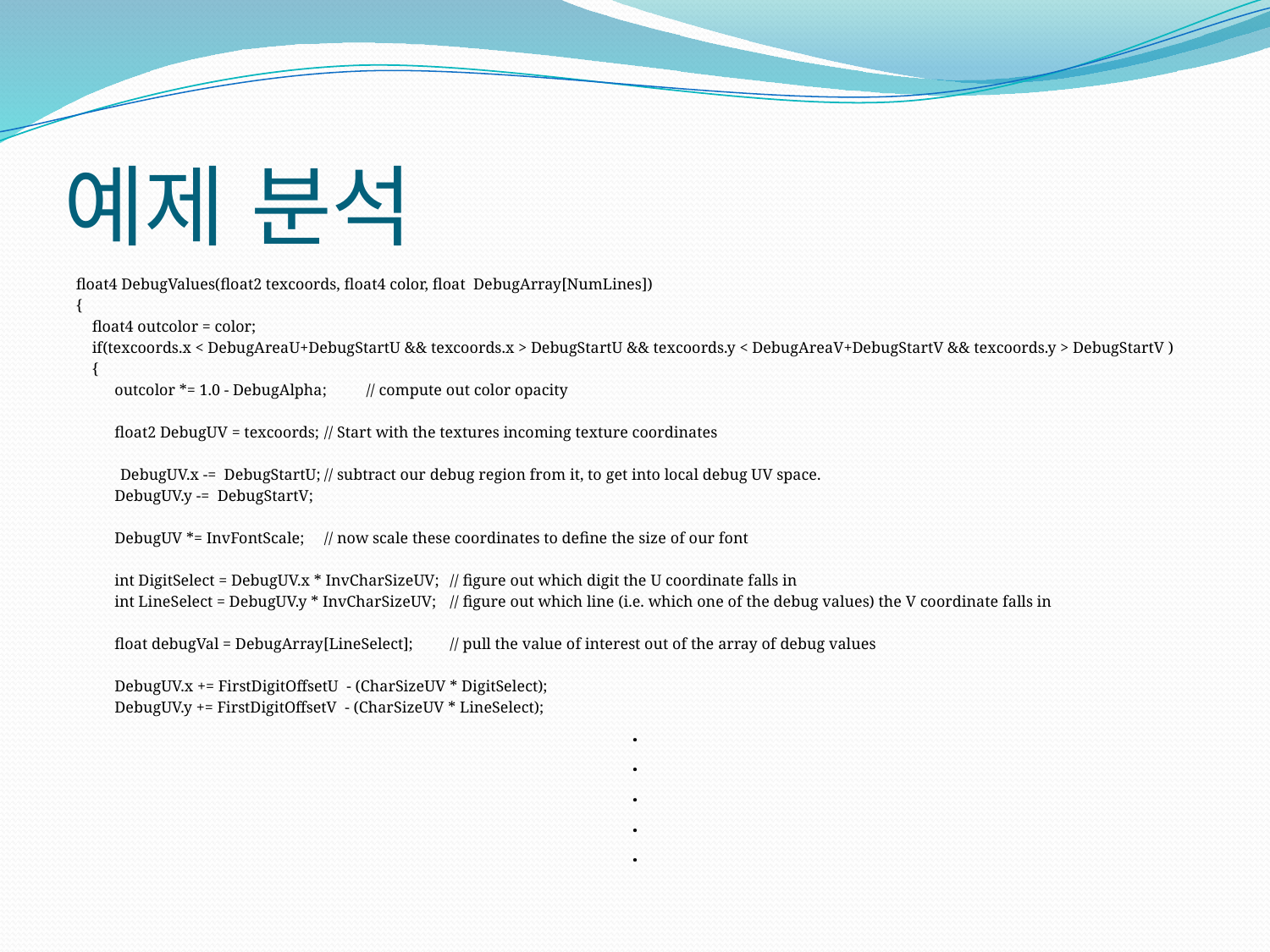

# 예제 분석
float4 DebugValues(float2 texcoords, float4 color, float  DebugArray[NumLines])
{
    float4 outcolor = color;
    if(texcoords.x < DebugAreaU+DebugStartU && texcoords.x > DebugStartU && texcoords.y < DebugAreaV+DebugStartV && texcoords.y > DebugStartV )
    {
	outcolor *= 1.0 - DebugAlpha;						// compute out color opacity

        	float2 DebugUV = texcoords;							// Start with the textures incoming texture coordinates

           DebugUV.x -=  DebugStartU;							// subtract our debug region from it, to get into local debug UV space.
	DebugUV.y -=  DebugStartV;

	DebugUV *= InvFontScale;							// now scale these coordinates to define the size of our font

	int DigitSelect = DebugUV.x * InvCharSizeUV;	// figure out which digit the U coordinate falls in
	int LineSelect = DebugUV.y * InvCharSizeUV;	// figure out which line (i.e. which one of the debug values) the V coordinate falls in

	float debugVal = DebugArray[LineSelect];			// pull the value of interest out of the array of debug values

	DebugUV.x += FirstDigitOffsetU  - (CharSizeUV * DigitSelect);
	DebugUV.y += FirstDigitOffsetV  - (CharSizeUV * LineSelect);
.
.
.
.
.